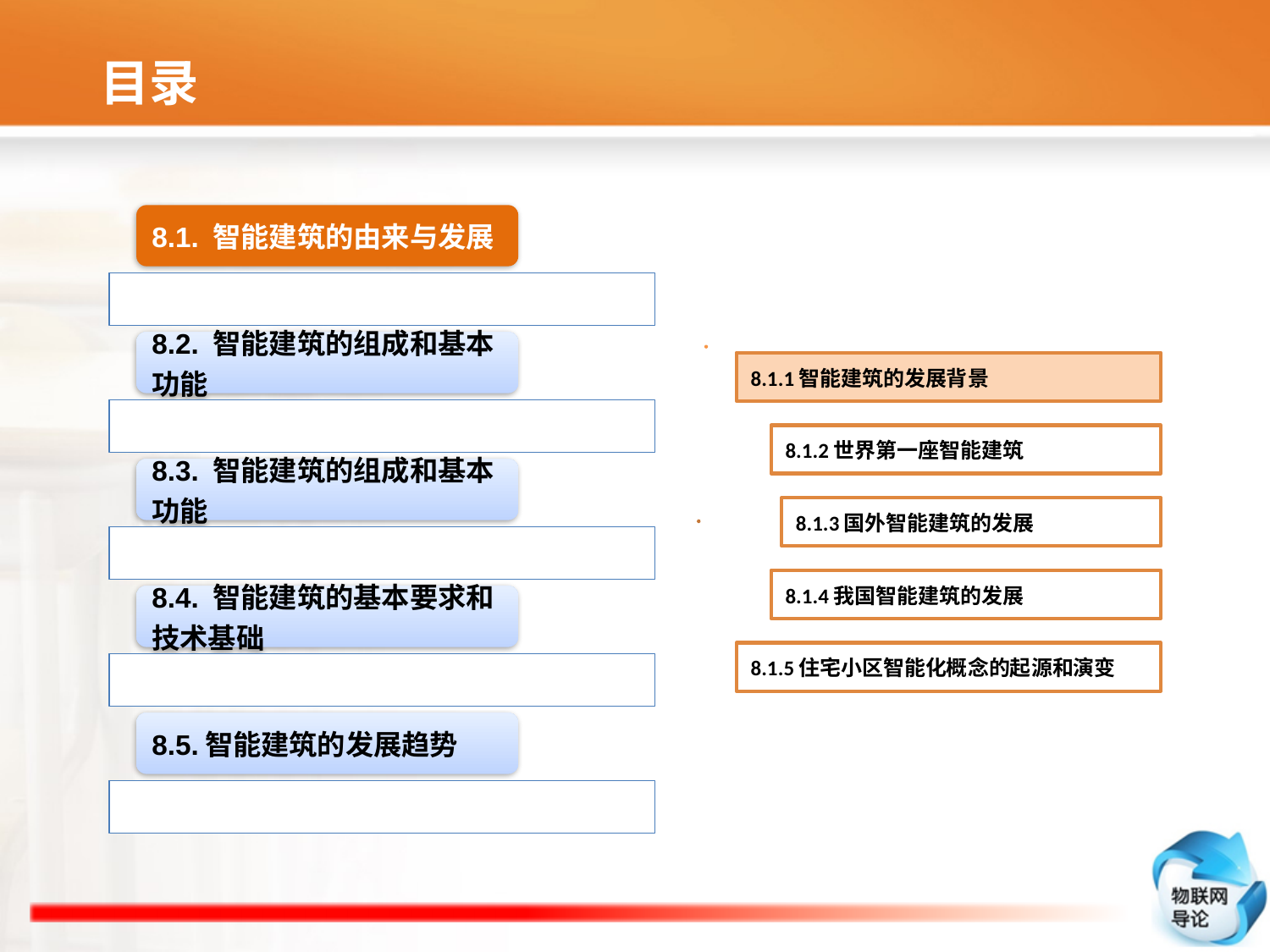

# 目录
8.1. 智能建筑的由来与发展
8.3. 智能建筑的组成和基本功能
8.5.智能建筑的发展趋势
8.2. 智能建筑的组成和基本功能
8.4. 智能建筑的基本要求和技术基础
8.1.1智能建筑的发展背景
8.1.3国外智能建筑的发展
8.1.2世界第一座智能建筑
8.1.5住宅小区智能化概念的起源和演变
8.1.4我国智能建筑的发展